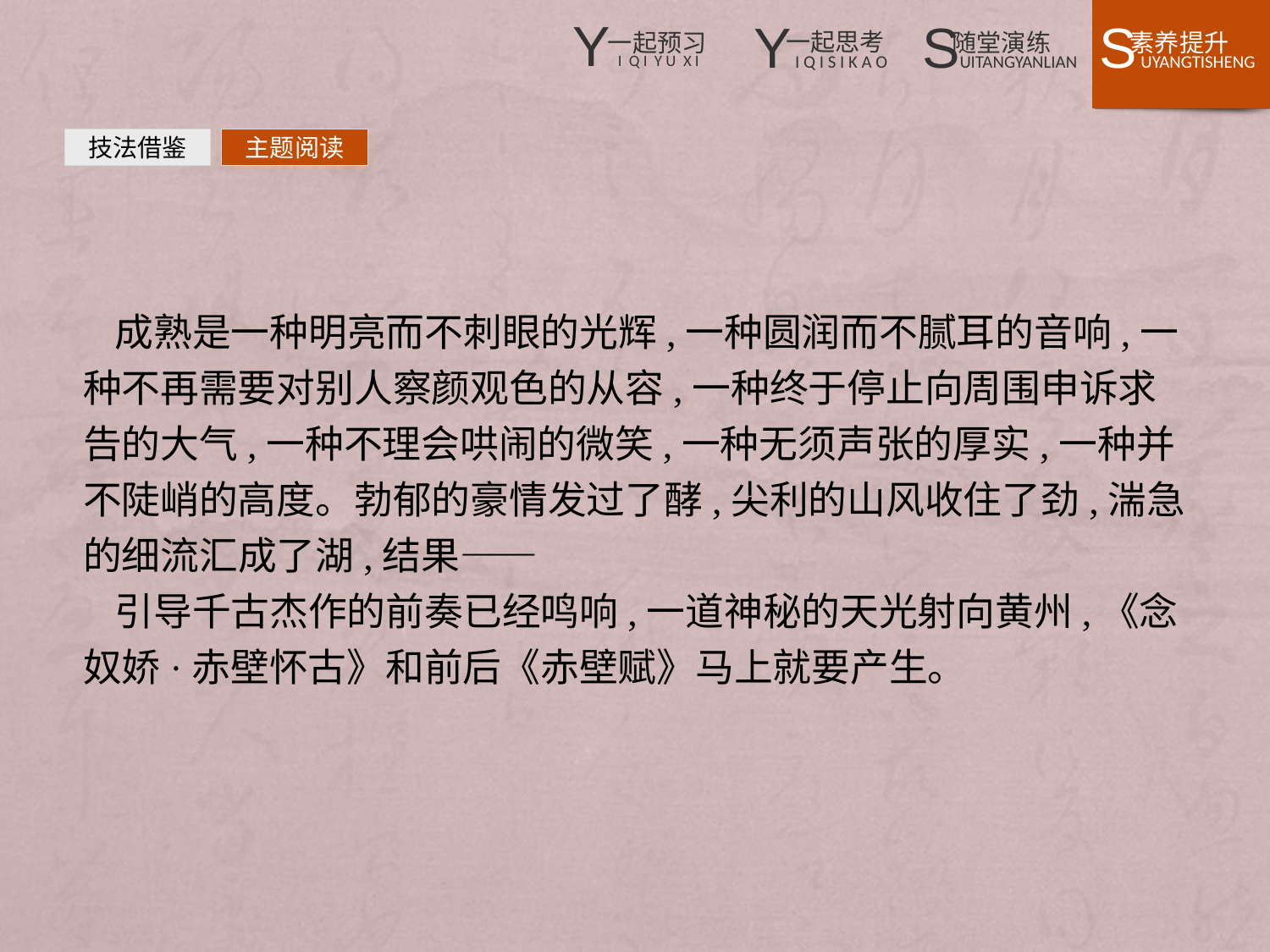

技法借鉴
主题阅读
成熟是一种明亮而不刺眼的光辉,一种圆润而不腻耳的音响,一种不再需要对别人察颜观色的从容,一种终于停止向周围申诉求告的大气,一种不理会哄闹的微笑,一种无须声张的厚实,一种并不陡峭的高度。勃郁的豪情发过了酵,尖利的山风收住了劲,湍急的细流汇成了湖,结果——
引导千古杰作的前奏已经鸣响,一道神秘的天光射向黄州,《念奴娇·赤壁怀古》和前后《赤壁赋》马上就要产生。